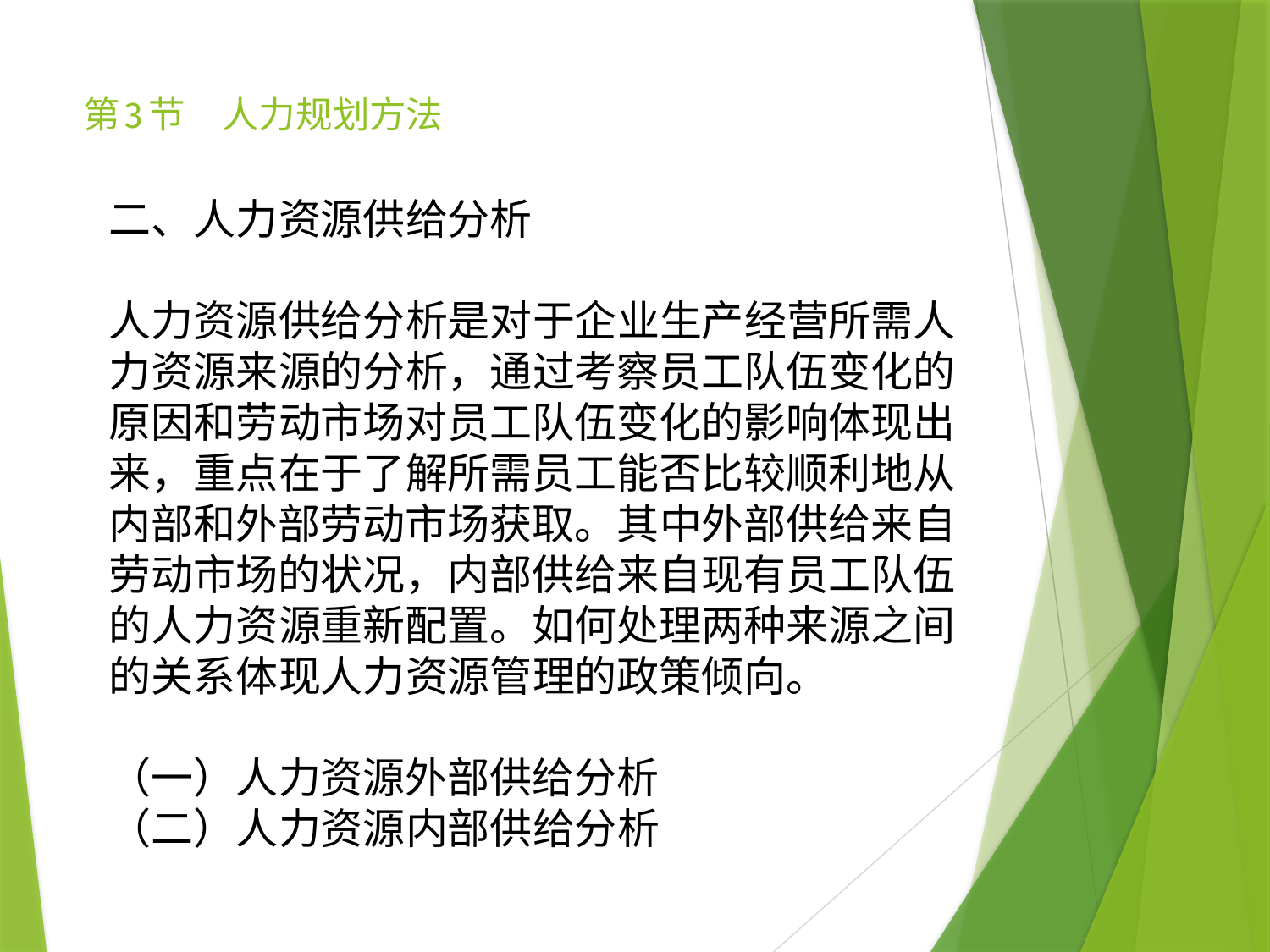

# 第3节　人力规划方法
二、人力资源供给分析

人力资源供给分析是对于企业生产经营所需人力资源来源的分析，通过考察员工队伍变化的原因和劳动市场对员工队伍变化的影响体现出来，重点在于了解所需员工能否比较顺利地从内部和外部劳动市场获取。其中外部供给来自劳动市场的状况，内部供给来自现有员工队伍的人力资源重新配置。如何处理两种来源之间的关系体现人力资源管理的政策倾向。

（一）人力资源外部供给分析
（二）人力资源内部供给分析